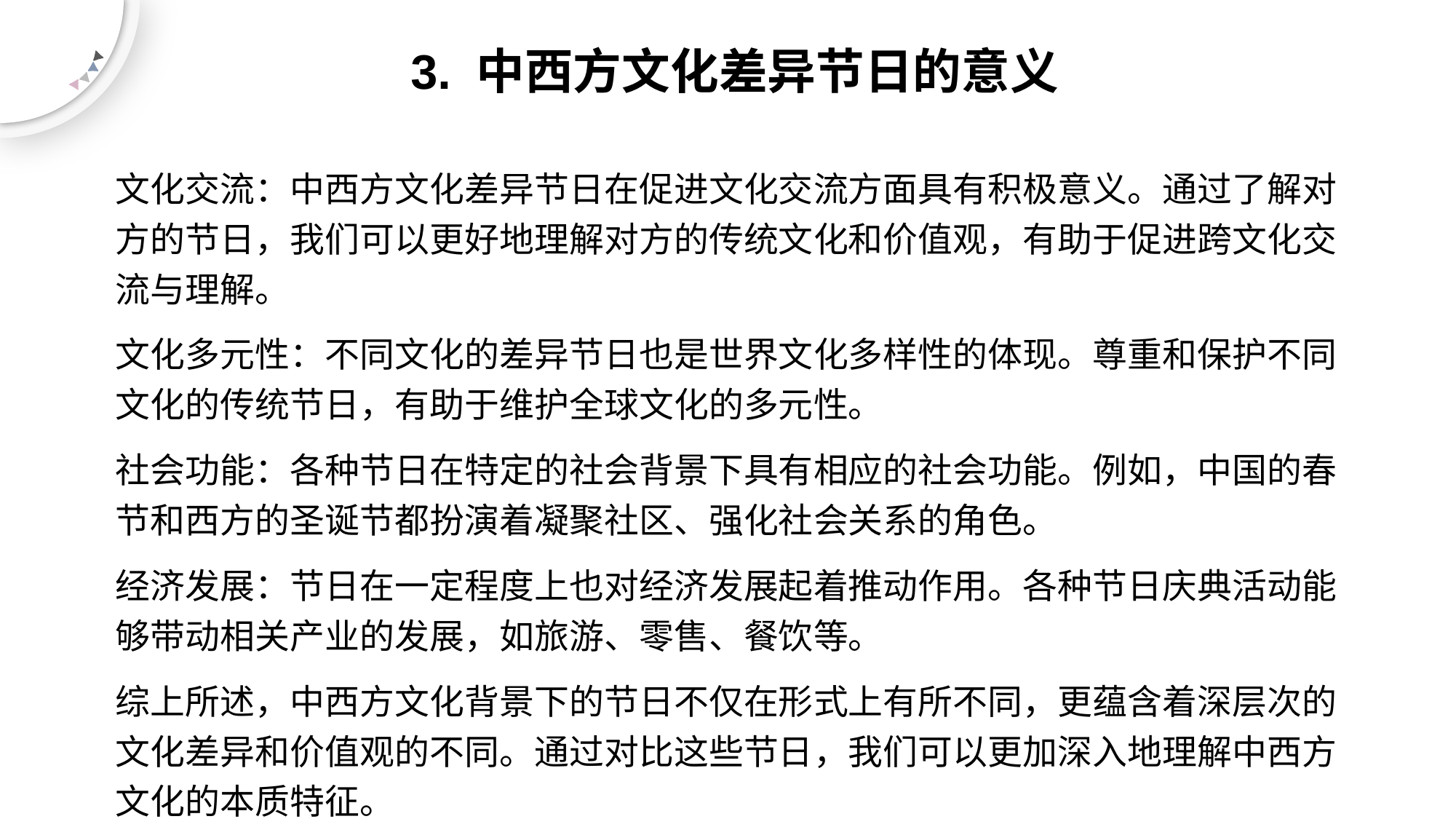

# 3. 中西方文化差异节日的意义
文化交流：中西方文化差异节日在促进文化交流方面具有积极意义。通过了解对方的节日，我们可以更好地理解对方的传统文化和价值观，有助于促进跨文化交流与理解。
文化多元性：不同文化的差异节日也是世界文化多样性的体现。尊重和保护不同文化的传统节日，有助于维护全球文化的多元性。
社会功能：各种节日在特定的社会背景下具有相应的社会功能。例如，中国的春节和西方的圣诞节都扮演着凝聚社区、强化社会关系的角色。
经济发展：节日在一定程度上也对经济发展起着推动作用。各种节日庆典活动能够带动相关产业的发展，如旅游、零售、餐饮等。
综上所述，中西方文化背景下的节日不仅在形式上有所不同，更蕴含着深层次的文化差异和价值观的不同。通过对比这些节日，我们可以更加深入地理解中西方文化的本质特征。